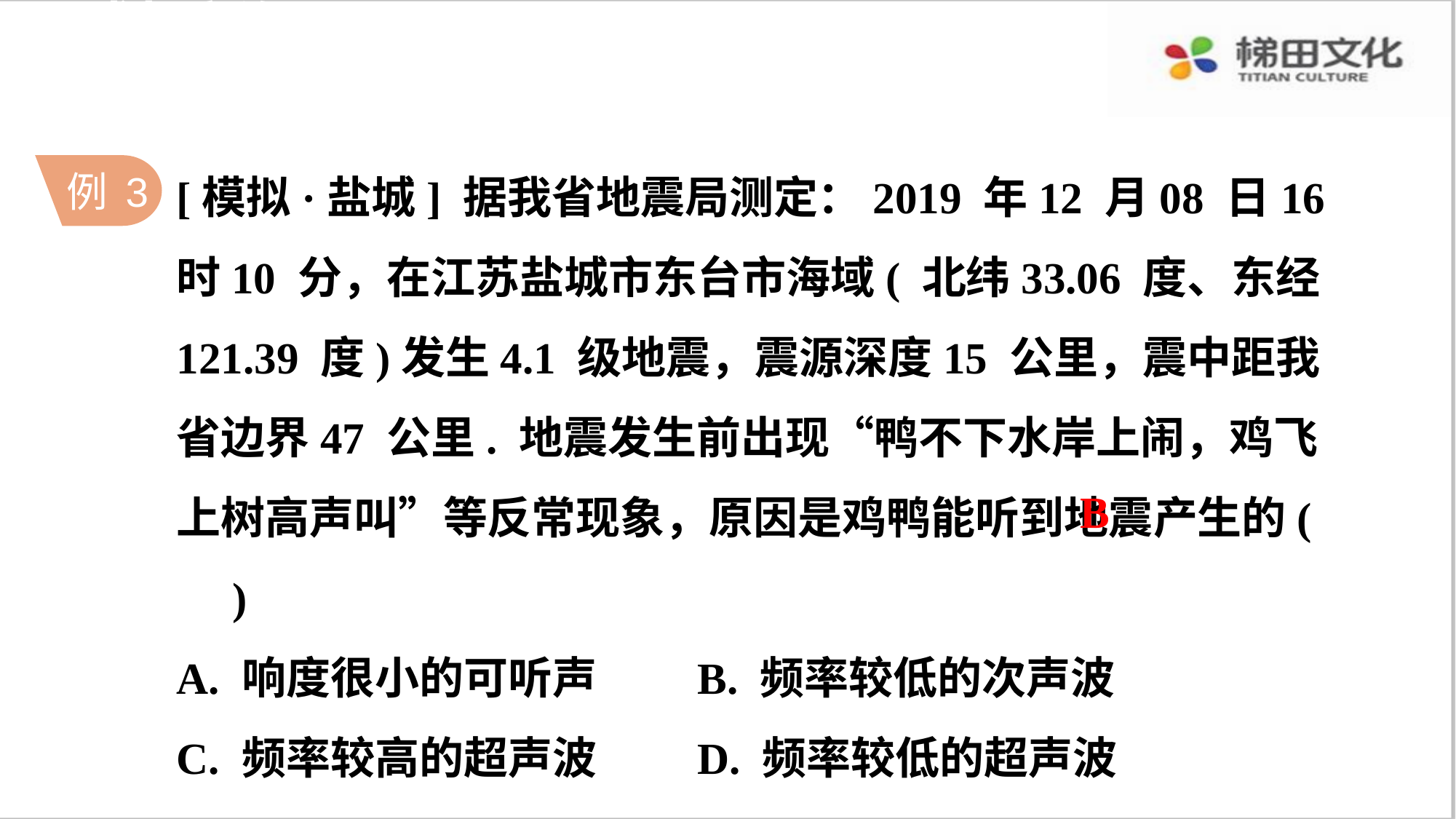

感悟新知
[模拟·盐城] 据我省地震局测定：2019 年12 月08 日16时10 分，在江苏盐城市东台市海域( 北纬33.06 度、东经121.39 度)发生4.1 级地震，震源深度15 公里，震中距我省边界47 公里. 地震发生前出现“鸭不下水岸上闹，鸡飞上树高声叫”等反常现象，原因是鸡鸭能听到地震产生的(        )
A. 响度很小的可听声         B. 频率较低的次声波
C. 频率较高的超声波         D. 频率较低的超声波
例 3
B